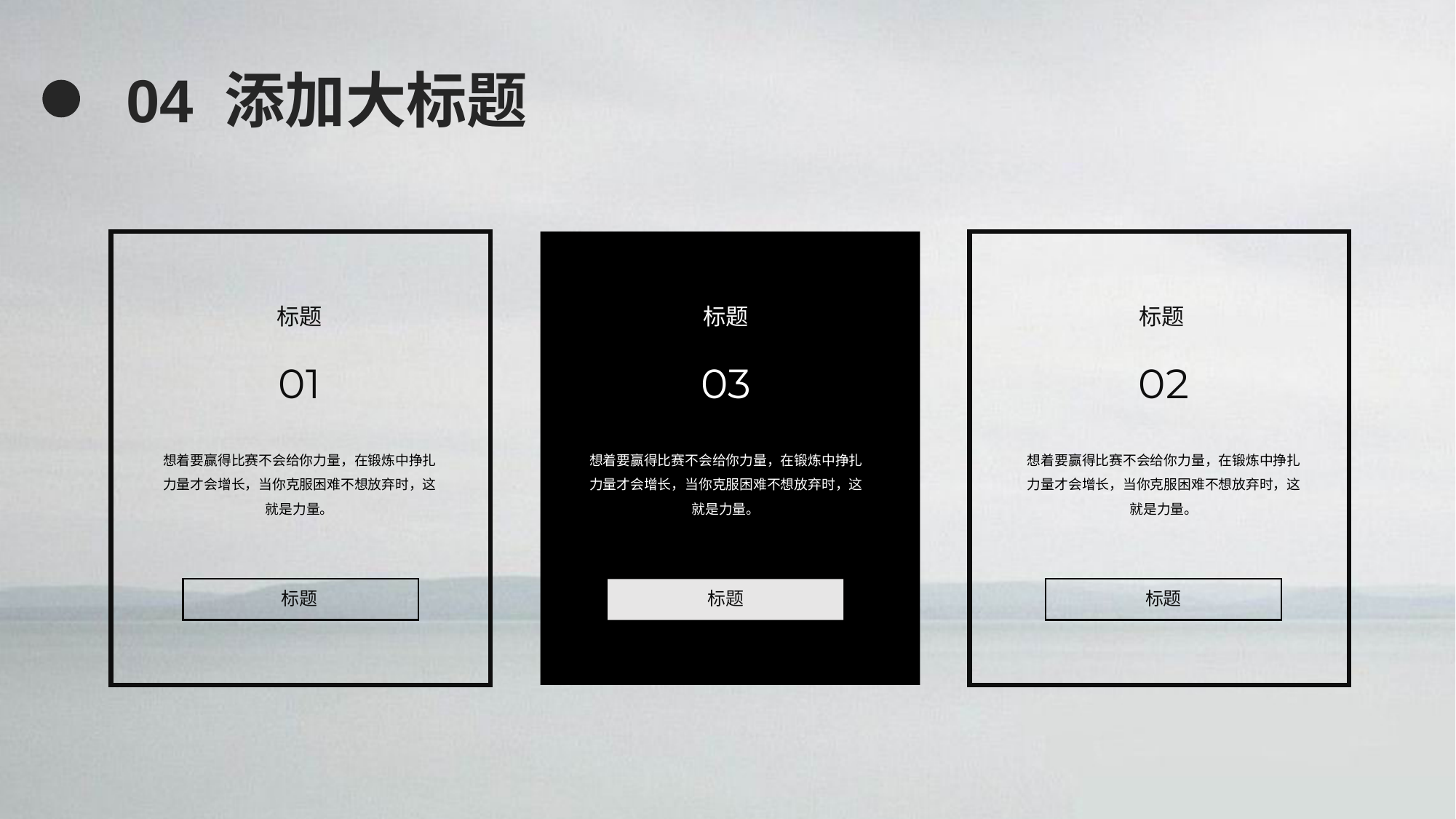

04 添加大标题

标题
标题
标题
01
03
02
想着要赢得比赛不会给你力量，在锻炼中挣扎力量才会增长，当你克服困难不想放弃时，这就是力量。
想着要赢得比赛不会给你力量，在锻炼中挣扎力量才会增长，当你克服困难不想放弃时，这就是力量。
想着要赢得比赛不会给你力量，在锻炼中挣扎力量才会增长，当你克服困难不想放弃时，这就是力量。

标题
标题
标题